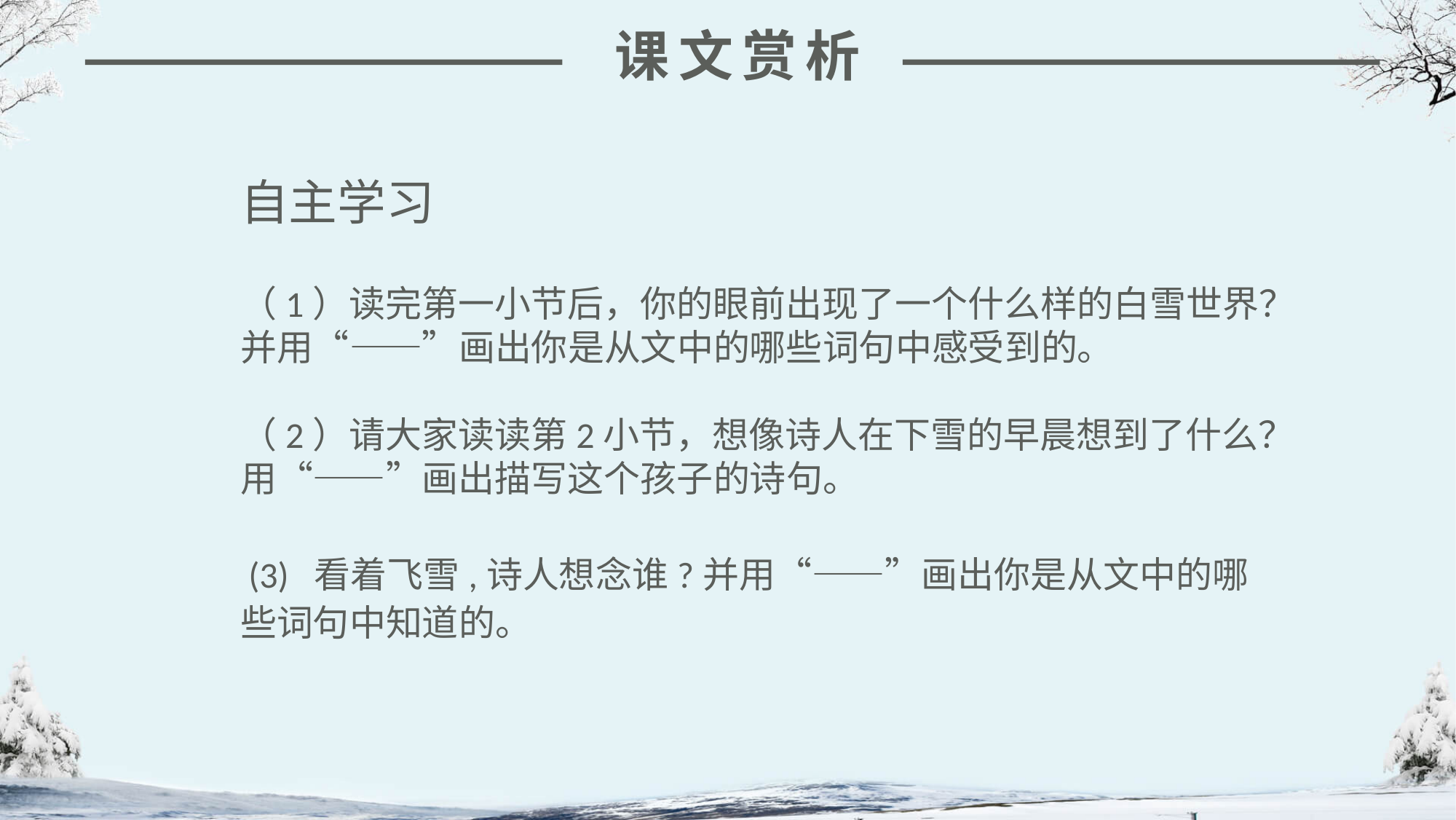

课文赏析

自主学习

（1）读完第一小节后，你的眼前出现了一个什么样的白雪世界？并用“——”画出你是从文中的哪些词句中感受到的。
（2）请大家读读第2小节，想像诗人在下雪的早晨想到了什么？用“——”画出描写这个孩子的诗句。

 (3)  看着飞雪,诗人想念谁?并用“——”画出你是从文中的哪些词句中知道的。